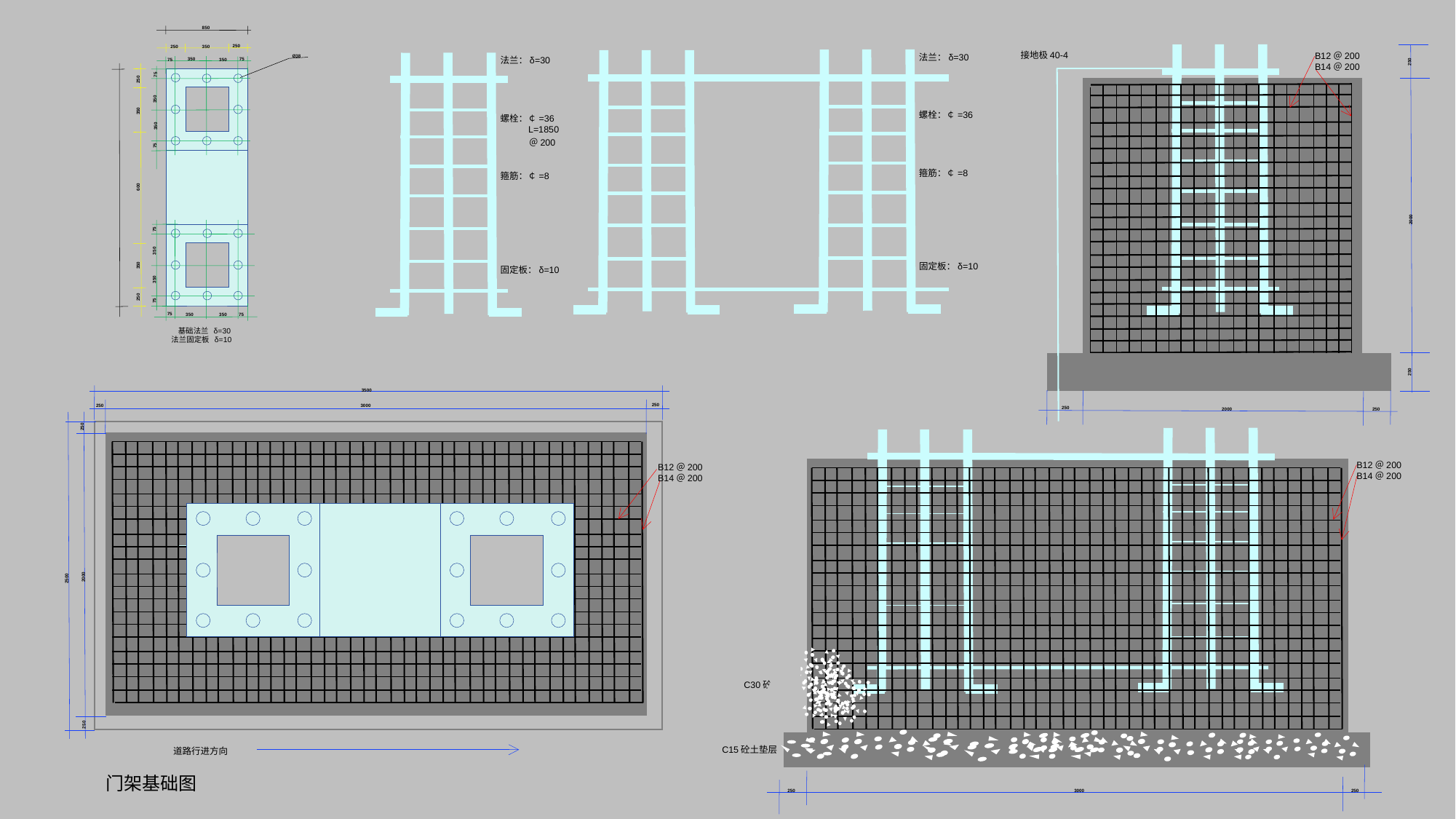

850
250
250
350
接地极40-4
B12＠200
B14＠200
法兰：δ=30
法兰：δ=30
螺栓：￠=36
           L=1850

箍筋：￠=8
固定板：δ=10
螺栓：￠=36
箍筋：￠=8
固定板：δ=10
Ø38
75
350
75
350
250
75

250

350
350
350
＠200
75

600
2000
75

350
350
350
250
75
75
75
350
350
   基础法兰  δ=30
法兰固定板  δ=10

250

3500

道路行进方向
250
250
3000
250
2000
250
250

B12＠200
B14＠200
B12＠200
B14＠200
2000
2500

C30砼土
250

C15砼土垫层

门架基础图
250
3000
250